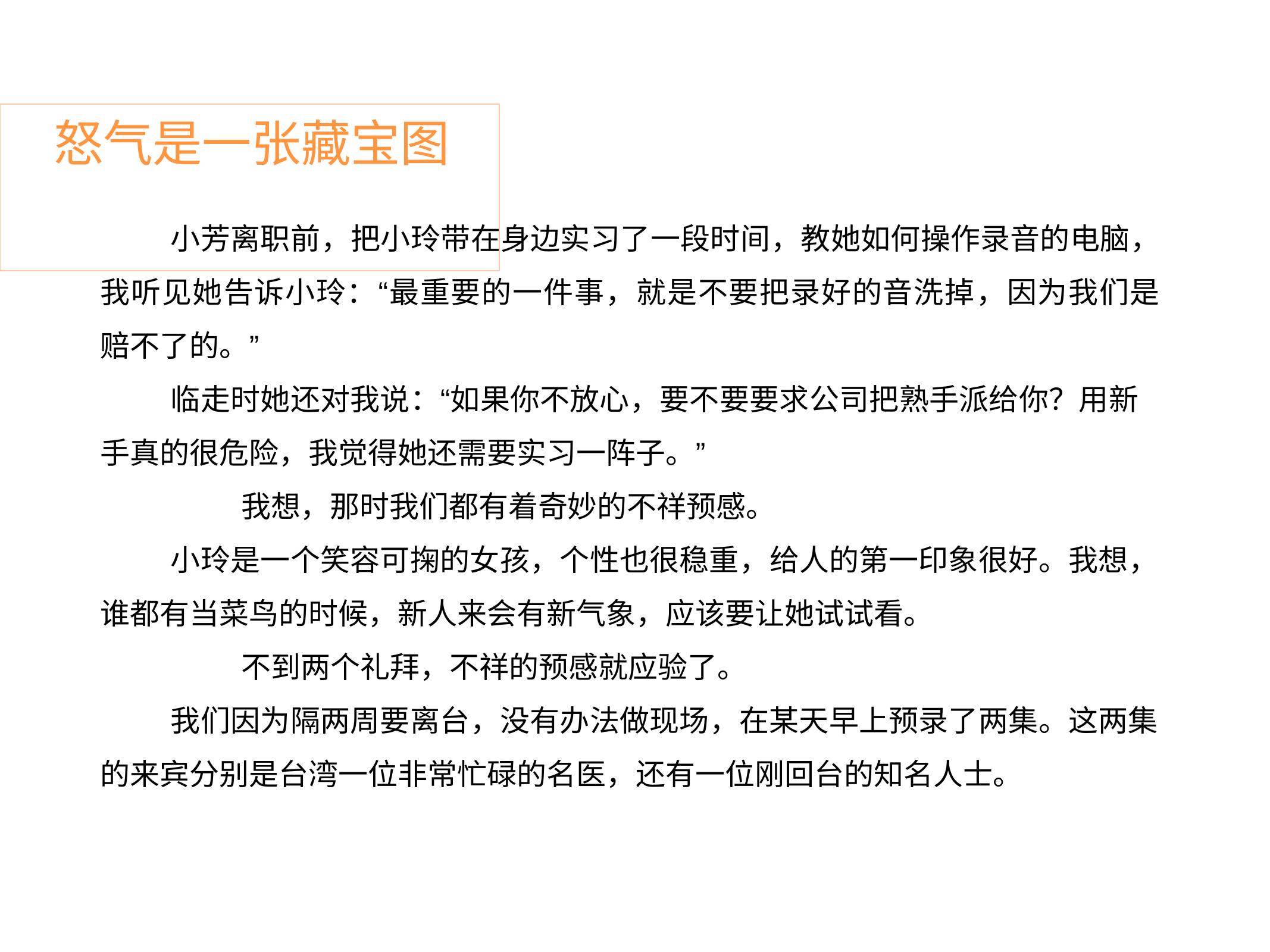

# 怒气是一张藏宝图
小芳离职前，把小玲带在身边实习了一段时间，教她如何操作录音的电脑， 我听见她告诉小玲：“最重要的一件事，就是不要把录好的音洗掉，因为我们是 赔不了的。”
临走时她还对我说：“如果你不放心，要不要要求公司把熟手派给你？用新 手真的很危险，我觉得她还需要实习一阵子。”
我想，那时我们都有着奇妙的不祥预感。
小玲是一个笑容可掬的女孩，个性也很稳重，给人的第一印象很好。我想， 谁都有当菜鸟的时候，新人来会有新气象，应该要让她试试看。
不到两个礼拜，不祥的预感就应验了。
我们因为隔两周要离台，没有办法做现场，在某天早上预录了两集。这两集 的来宾分别是台湾一位非常忙碌的名医，还有一位刚回台的知名人士。